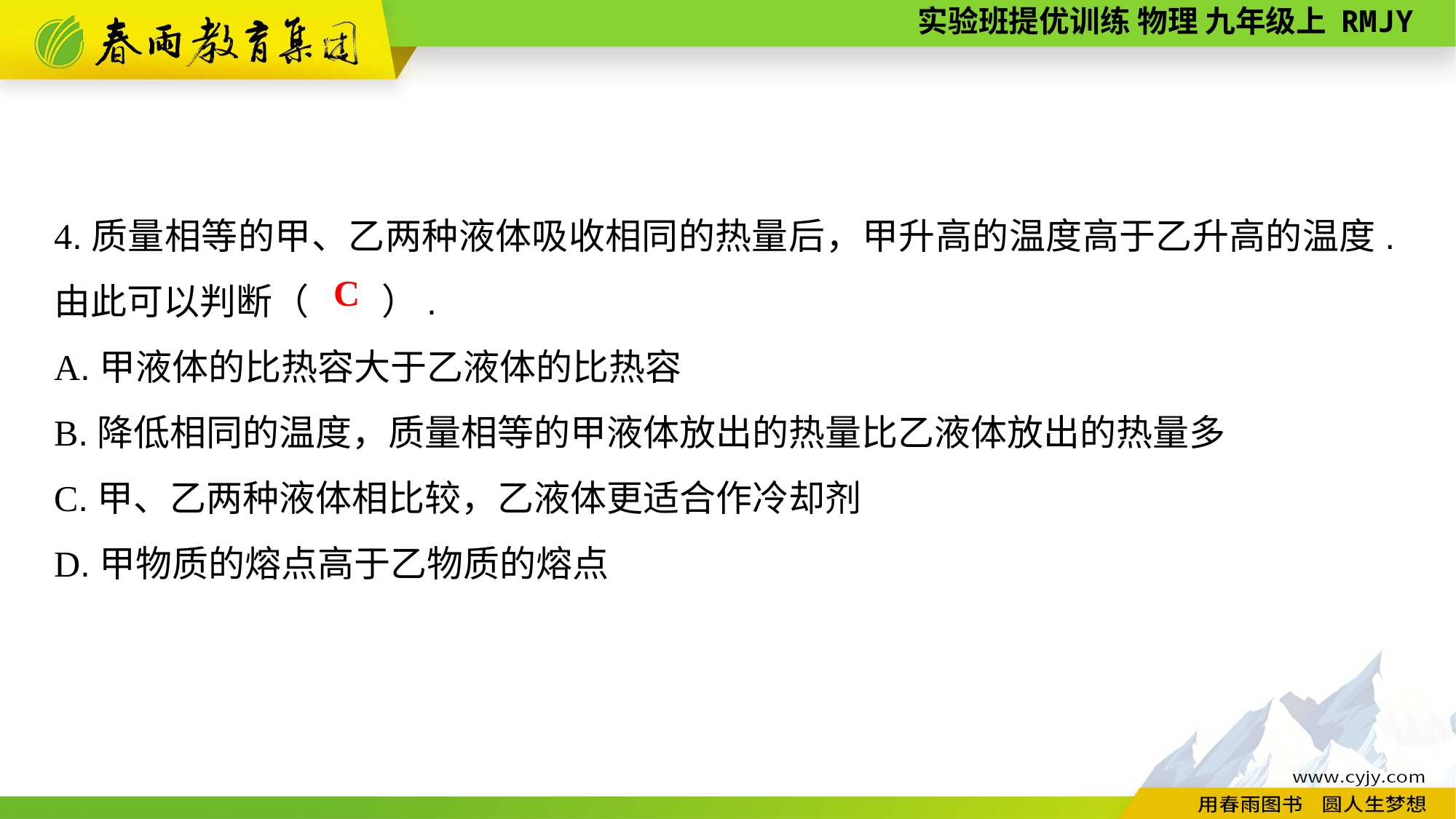

4.质量相等的甲、乙两种液体吸收相同的热量后，甲升高的温度高于乙升高的温度.由此可以判断（　　）.
A.甲液体的比热容大于乙液体的比热容
B.降低相同的温度，质量相等的甲液体放出的热量比乙液体放出的热量多
C.甲、乙两种液体相比较，乙液体更适合作冷却剂
D.甲物质的熔点高于乙物质的熔点
C